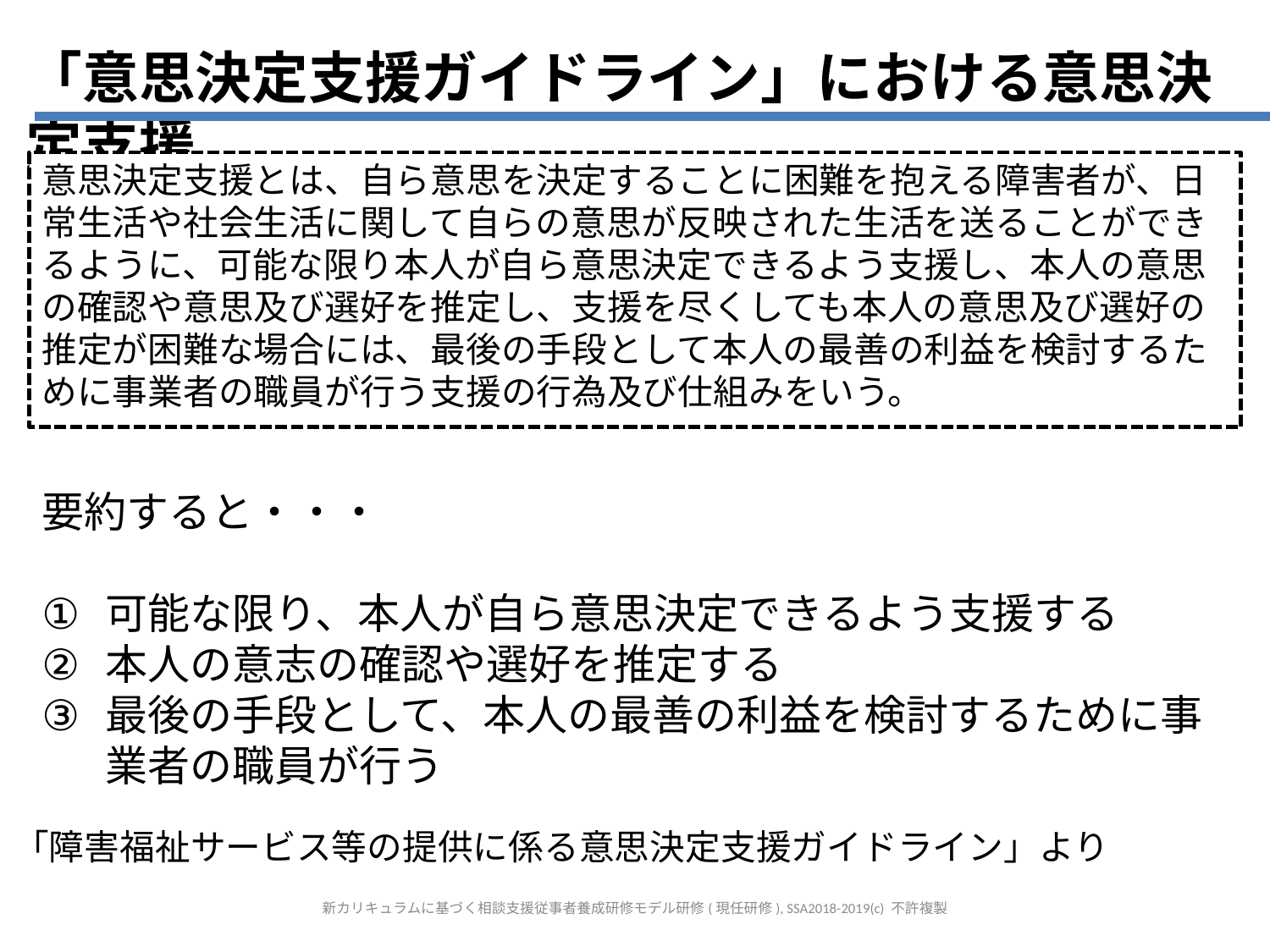

「意思決定支援ガイドライン」における意思決定支援
意思決定支援とは、自ら意思を決定することに困難を抱える障害者が、日常生活や社会生活に関して自らの意思が反映された生活を送ることができるように、可能な限り本人が自ら意思決定できるよう支援し、本人の意思の確認や意思及び選好を推定し、支援を尽くしても本人の意思及び選好の推定が困難な場合には、最後の手段として本人の最善の利益を検討するために事業者の職員が行う支援の行為及び仕組みをいう。
要約すると・・・

可能な限り、本人が自ら意思決定できるよう支援する
本人の意志の確認や選好を推定する
最後の手段として、本人の最善の利益を検討するために事業者の職員が行う
「障害福祉サービス等の提供に係る意思決定支援ガイドライン」より
新カリキュラムに基づく相談支援従事者養成研修モデル研修(現任研修), SSA2018-2019(c) 不許複製